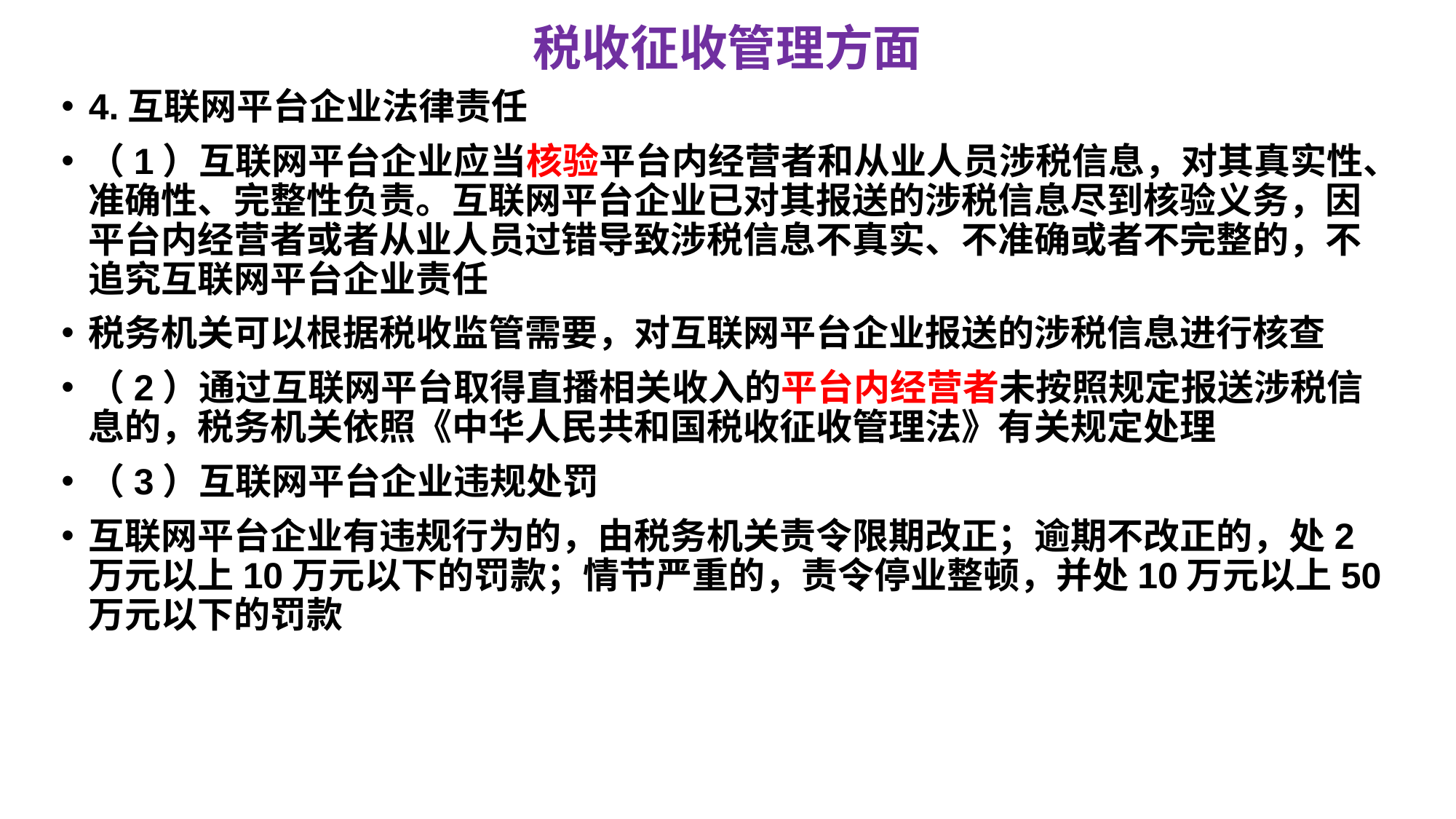

# 税收征收管理方面
4.互联网平台企业法律责任
（1）互联网平台企业应当核验平台内经营者和从业人员涉税信息，对其真实性、准确性、完整性负责。互联网平台企业已对其报送的涉税信息尽到核验义务，因平台内经营者或者从业人员过错导致涉税信息不真实、不准确或者不完整的，不追究互联网平台企业责任
税务机关可以根据税收监管需要，对互联网平台企业报送的涉税信息进行核查
（2）通过互联网平台取得直播相关收入的平台内经营者未按照规定报送涉税信息的，税务机关依照《中华人民共和国税收征收管理法》有关规定处理
（3）互联网平台企业违规处罚
互联网平台企业有违规行为的，由税务机关责令限期改正；逾期不改正的，处2万元以上10万元以下的罚款；情节严重的，责令停业整顿，并处10万元以上50万元以下的罚款